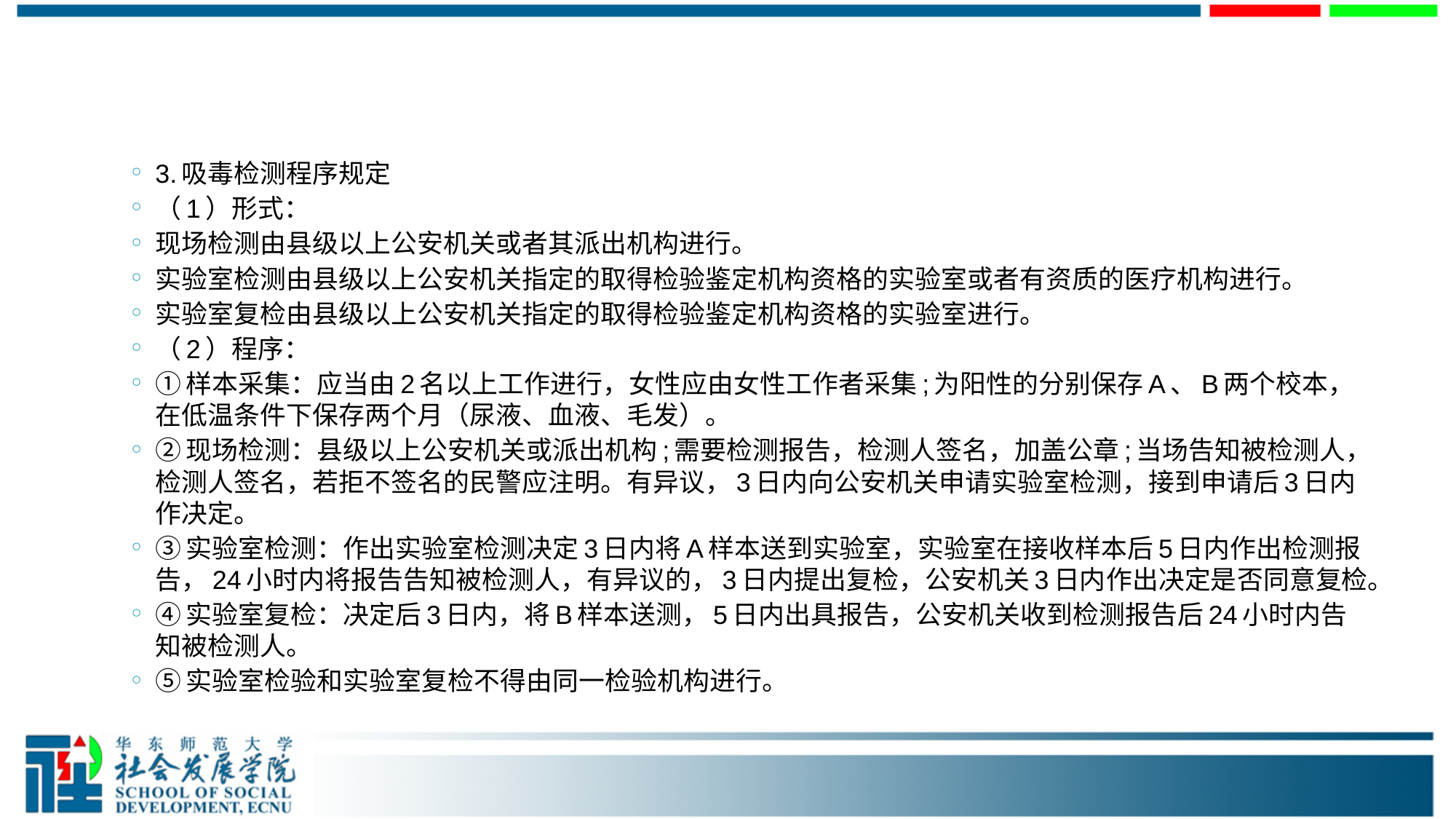

#
3.吸毒检测程序规定
（1）形式：
现场检测由县级以上公安机关或者其派出机构进行。
实验室检测由县级以上公安机关指定的取得检验鉴定机构资格的实验室或者有资质的医疗机构进行。
实验室复检由县级以上公安机关指定的取得检验鉴定机构资格的实验室进行。
（2）程序：
①样本采集：应当由2名以上工作进行，女性应由女性工作者采集;为阳性的分别保存A、B两个校本，在低温条件下保存两个月（尿液、血液、毛发）。
②现场检测：县级以上公安机关或派出机构;需要检测报告，检测人签名，加盖公章;当场告知被检测人，检测人签名，若拒不签名的民警应注明。有异议，3日内向公安机关申请实验室检测，接到申请后3日内作决定。
③实验室检测：作出实验室检测决定3日内将A样本送到实验室，实验室在接收样本后5日内作出检测报告，24小时内将报告告知被检测人，有异议的，3日内提出复检，公安机关3日内作出决定是否同意复检。
④实验室复检：决定后3日内，将B样本送测，5日内出具报告，公安机关收到检测报告后24小时内告知被检测人。
⑤实验室检验和实验室复检不得由同一检验机构进行。